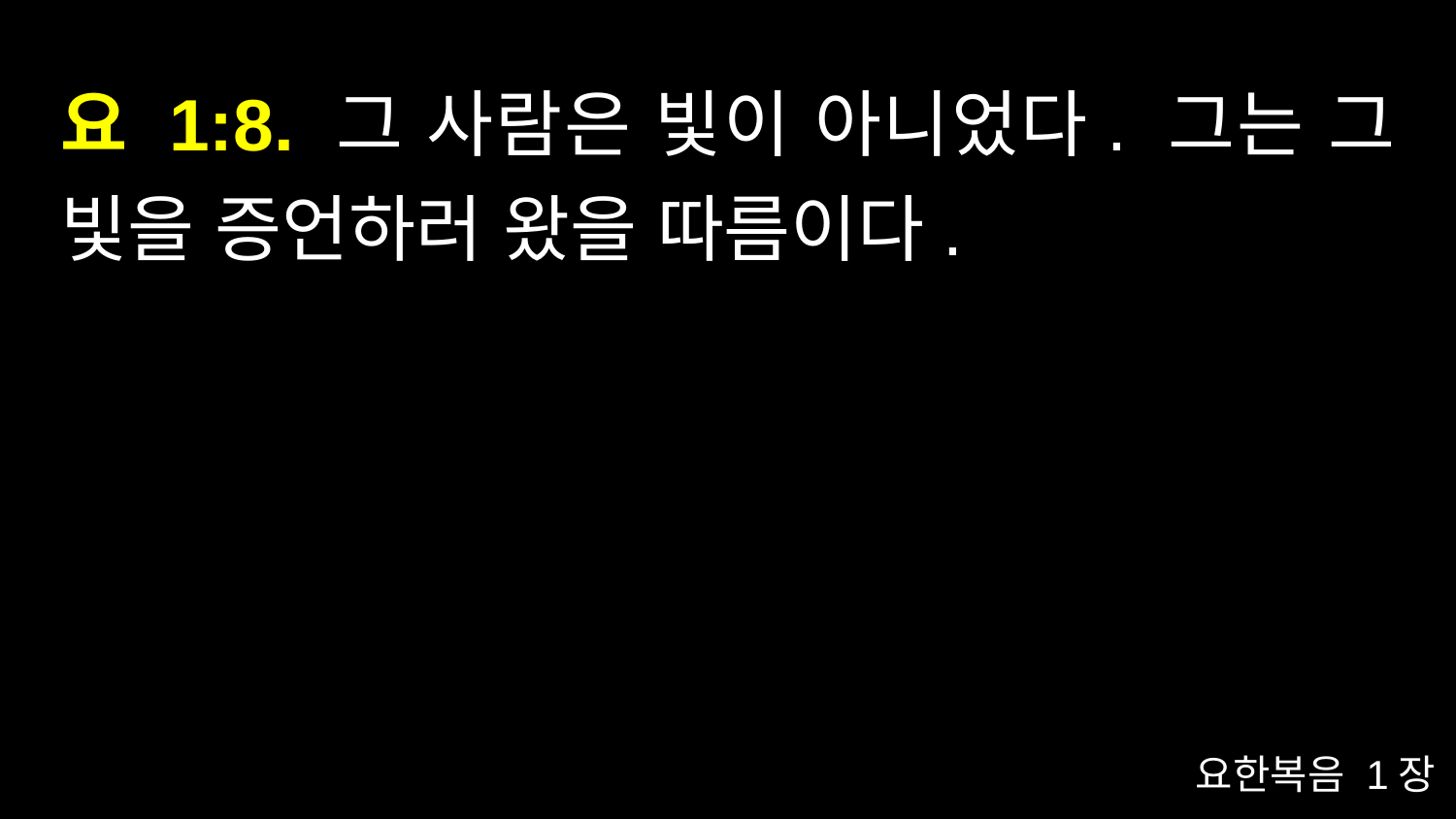

# 요 1:8. 그 사람은 빛이 아니었다. 그는 그 빛을 증언하러 왔을 따름이다.
요한복음 1장